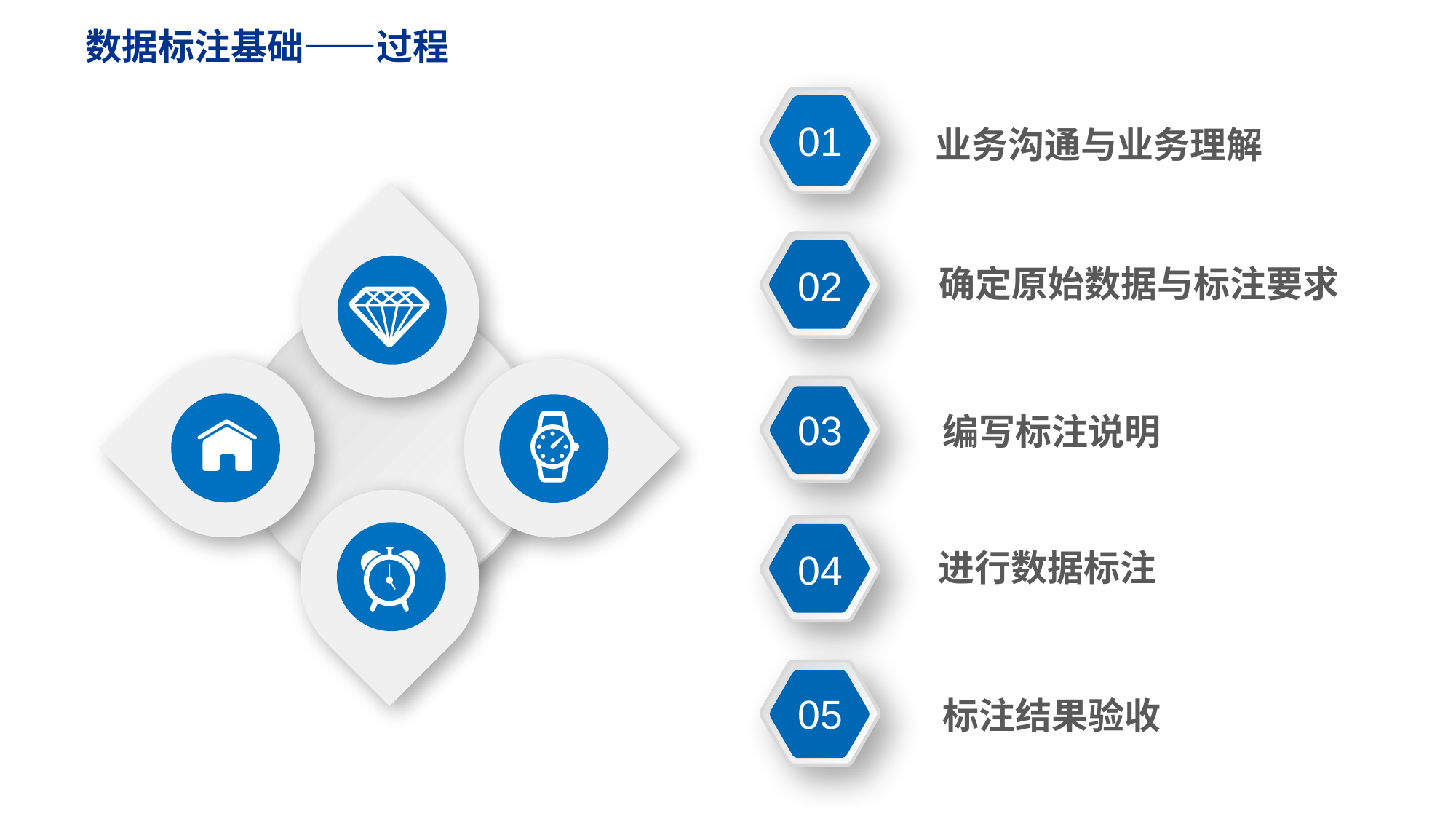

数据标注基础——过程

01
业务沟通与业务理解

02
确定原始数据与标注要求

03

编写标注说明

04
进行数据标注

05
标注结果验收